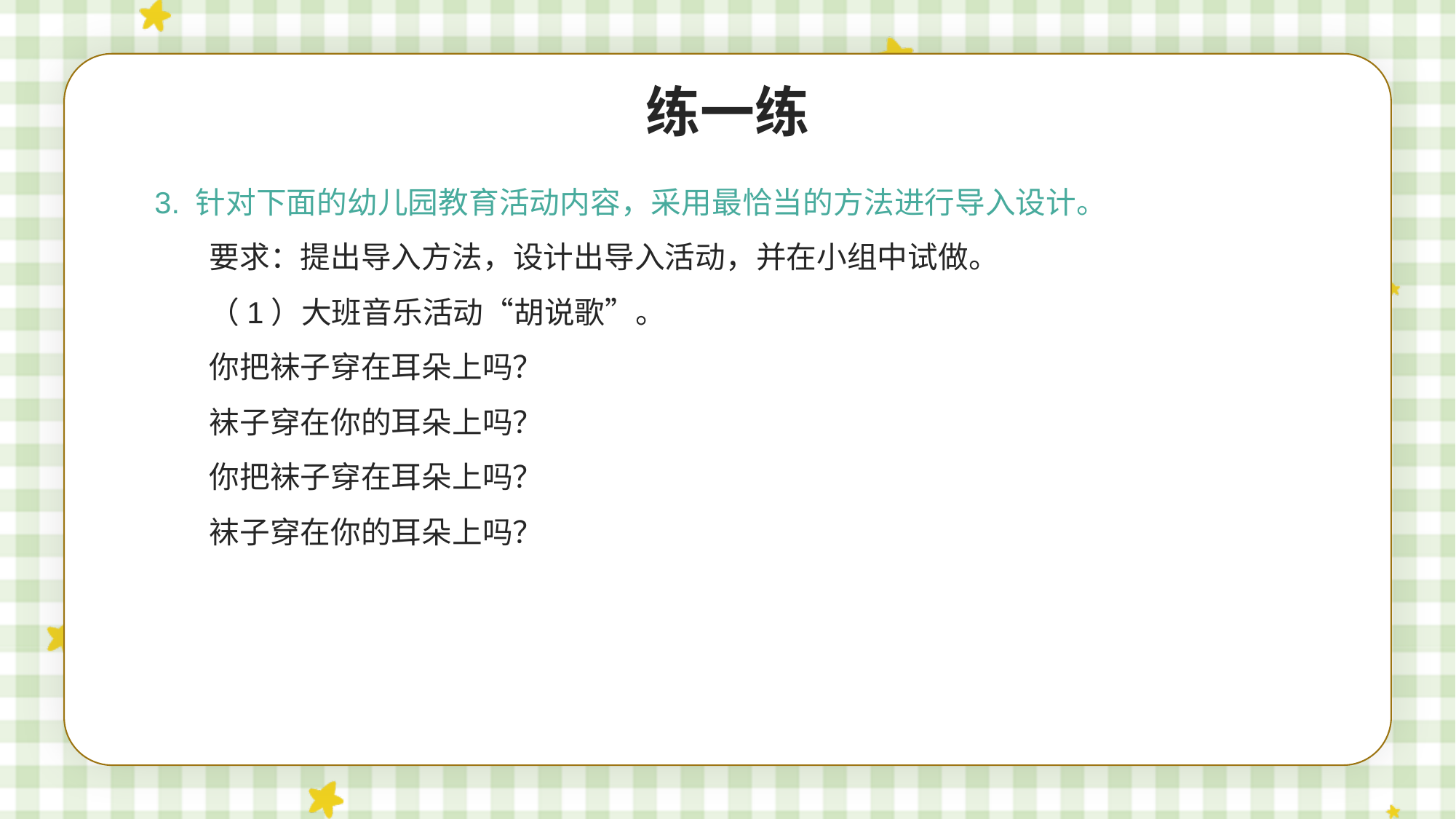

练一练
3. 针对下面的幼儿园教育活动内容，采用最恰当的方法进行导入设计。
要求：提出导入方法，设计出导入活动，并在小组中试做。
（1）大班音乐活动“胡说歌”。
你把袜子穿在耳朵上吗？
袜子穿在你的耳朵上吗？
你把袜子穿在耳朵上吗？
袜子穿在你的耳朵上吗？